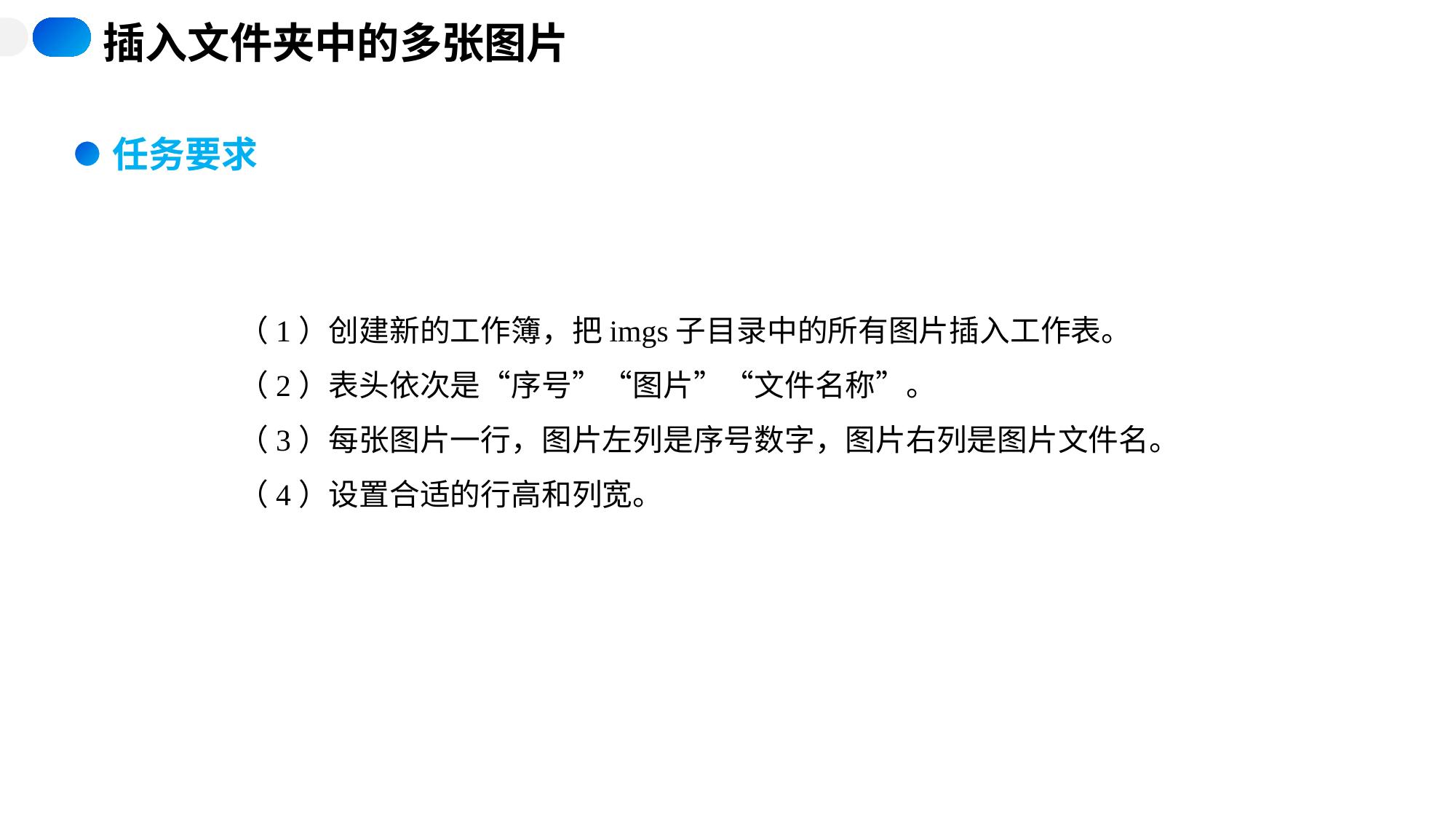

插入文件夹中的多张图片
任务要求

（1）创建新的工作簿，把imgs子目录中的所有图片插入工作表。
（2）表头依次是“序号”“图片”“文件名称”。
（3）每张图片一行，图片左列是序号数字，图片右列是图片文件名。
（4）设置合适的行高和列宽。